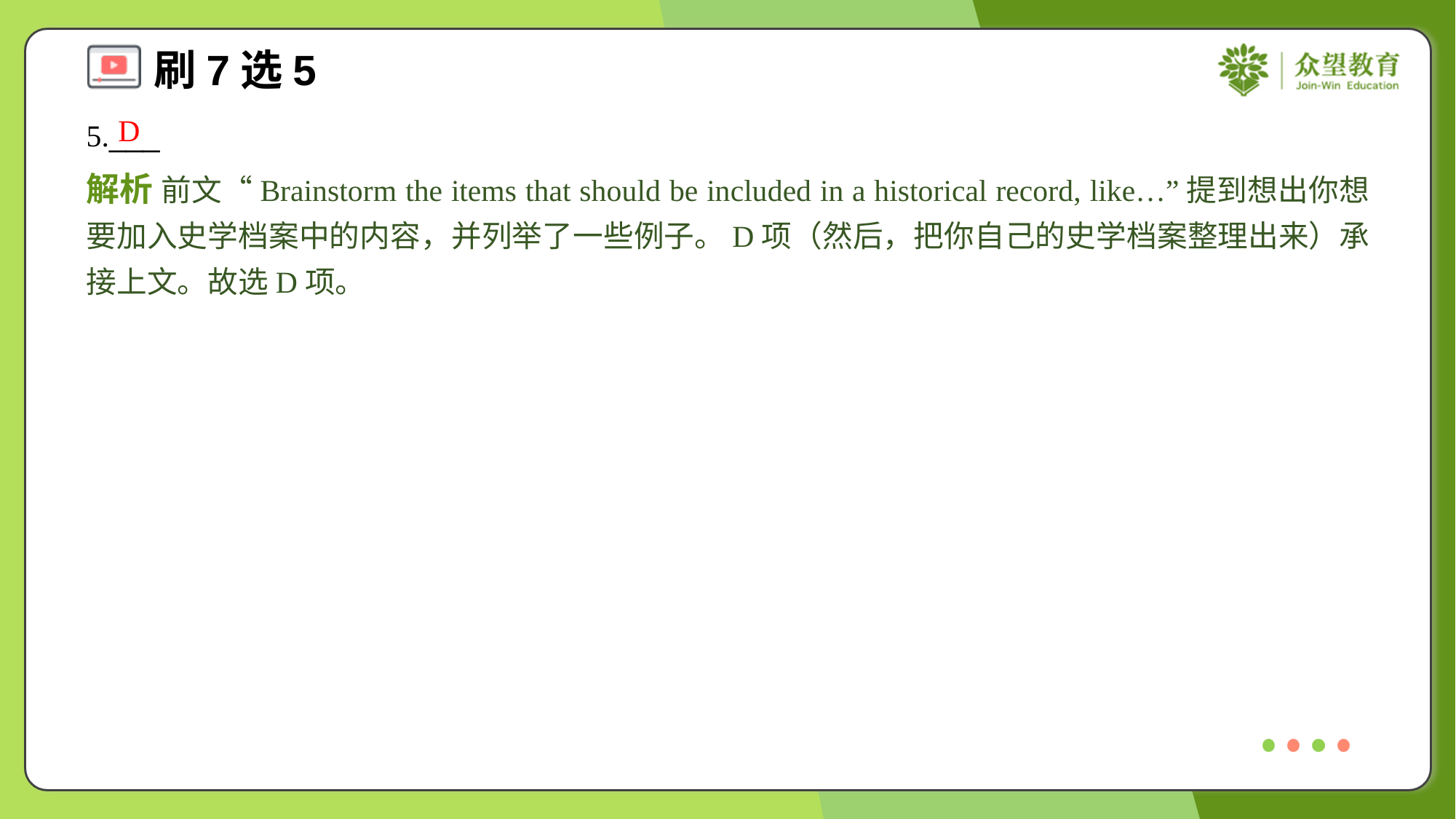

D
5.___
解析 前文“Brainstorm the items that should be included in a historical record, like…”提到想出你想要加入史学档案中的内容，并列举了一些例子。D项（然后，把你自己的史学档案整理出来）承接上文。故选D项。